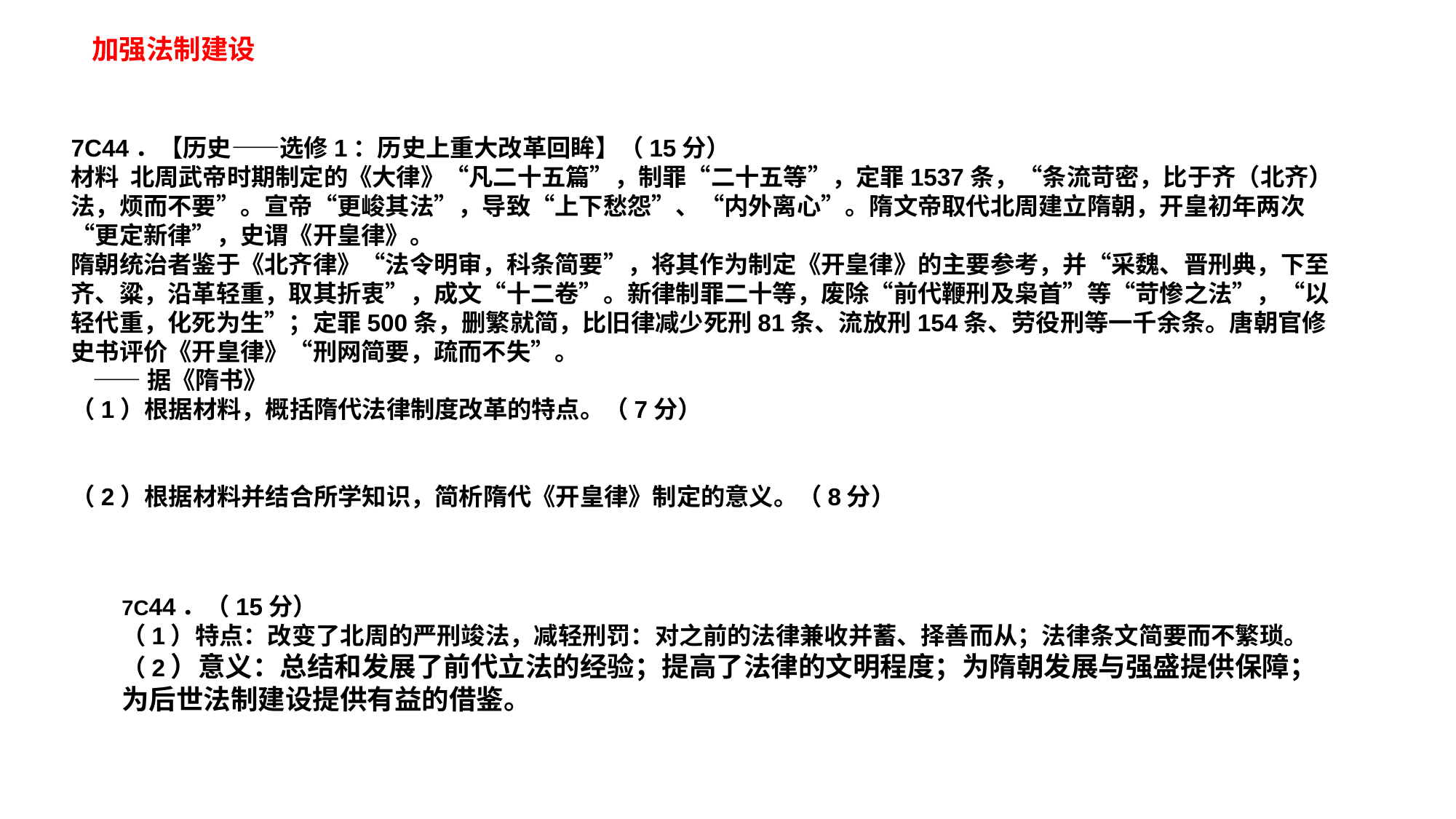

加强法制建设
7C44．【历史——选修1：历史上重大改革回眸】（15分）材料  北周武帝时期制定的《大律》“凡二十五篇”，制罪“二十五等”，定罪1537条，“条流苛密，比于齐（北齐）法，烦而不要”。宣帝“更峻其法”，导致“上下愁怨”、“内外离心”。隋文帝取代北周建立隋朝，开皇初年两次“更定新律”，史谓《开皇律》。隋朝统治者鉴于《北齐律》“法令明审，科条简要”，将其作为制定《开皇律》的主要参考，并“采魏、晋刑典，下至齐、粱，沿革轻重，取其折衷”，成文“十二卷”。新律制罪二十等，废除“前代鞭刑及枭首”等“苛惨之法”，“以轻代重，化死为生”；定罪500条，删繁就简，比旧律减少死刑81条、流放刑154条、劳役刑等一千余条。唐朝官修史书评价《开皇律》“刑网简要，疏而不失”。    ——据《隋书》（1）根据材料，概括隋代法律制度改革的特点。（7分）  （2）根据材料并结合所学知识，简析隋代《开皇律》制定的意义。（8分）
7C44．（15分）（1）特点：改变了北周的严刑竣法，减轻刑罚：对之前的法律兼收并蓄、择善而从；法律条文简要而不繁琐。（2）意义：总结和发展了前代立法的经验；提高了法律的文明程度；为隋朝发展与强盛提供保障；为后世法制建设提供有益的借鉴。